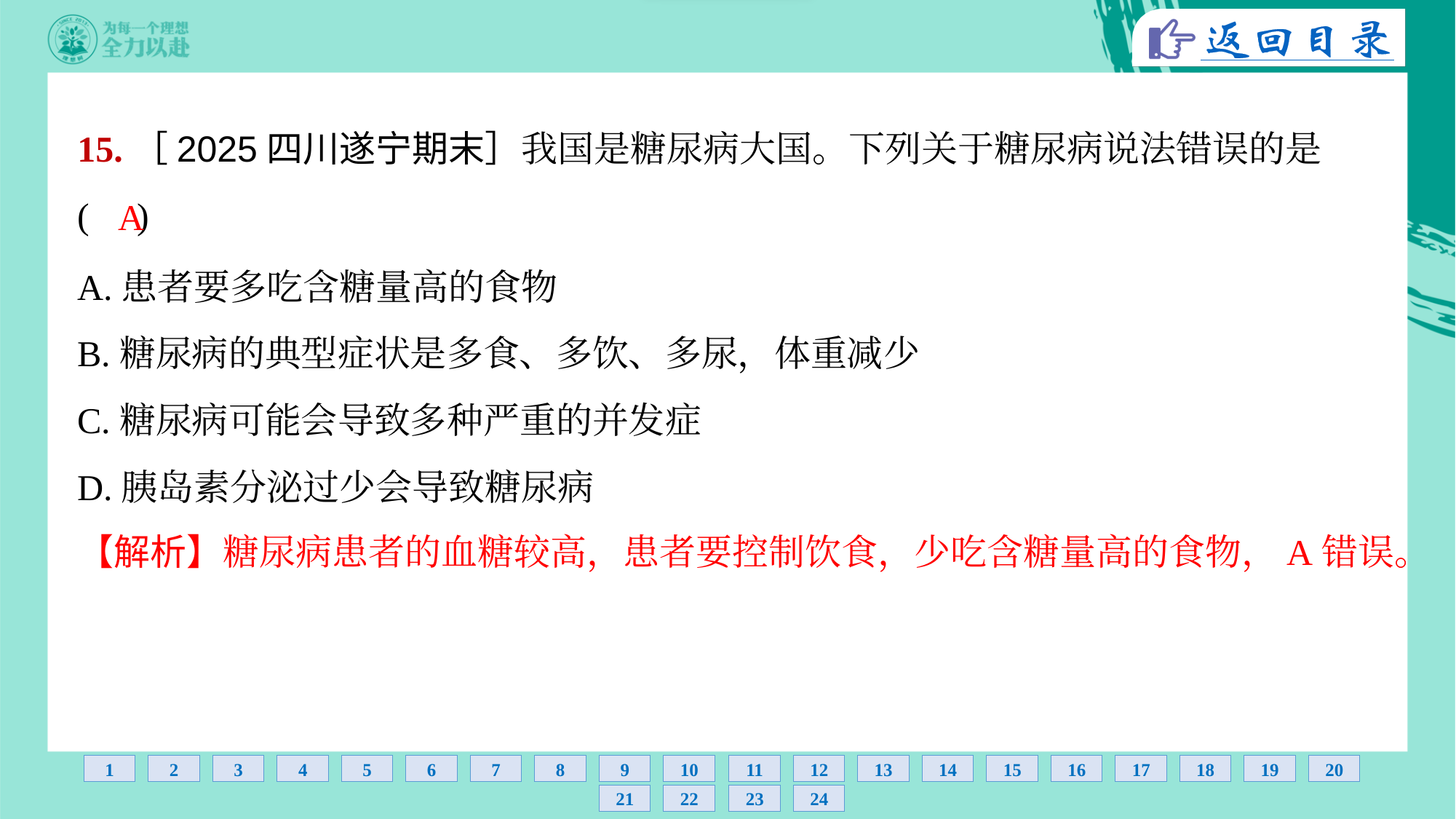

15.［2025四川遂宁期末］我国是糖尿病大国。下列关于糖尿病说法错误的是
(     )
A
A.患者要多吃含糖量高的食物
B.糖尿病的典型症状是多食、多饮、多尿，体重减少
C.糖尿病可能会导致多种严重的并发症
D.胰岛素分泌过少会导致糖尿病
【解析】糖尿病患者的血糖较高，患者要控制饮食，少吃含糖量高的食物，A错误。